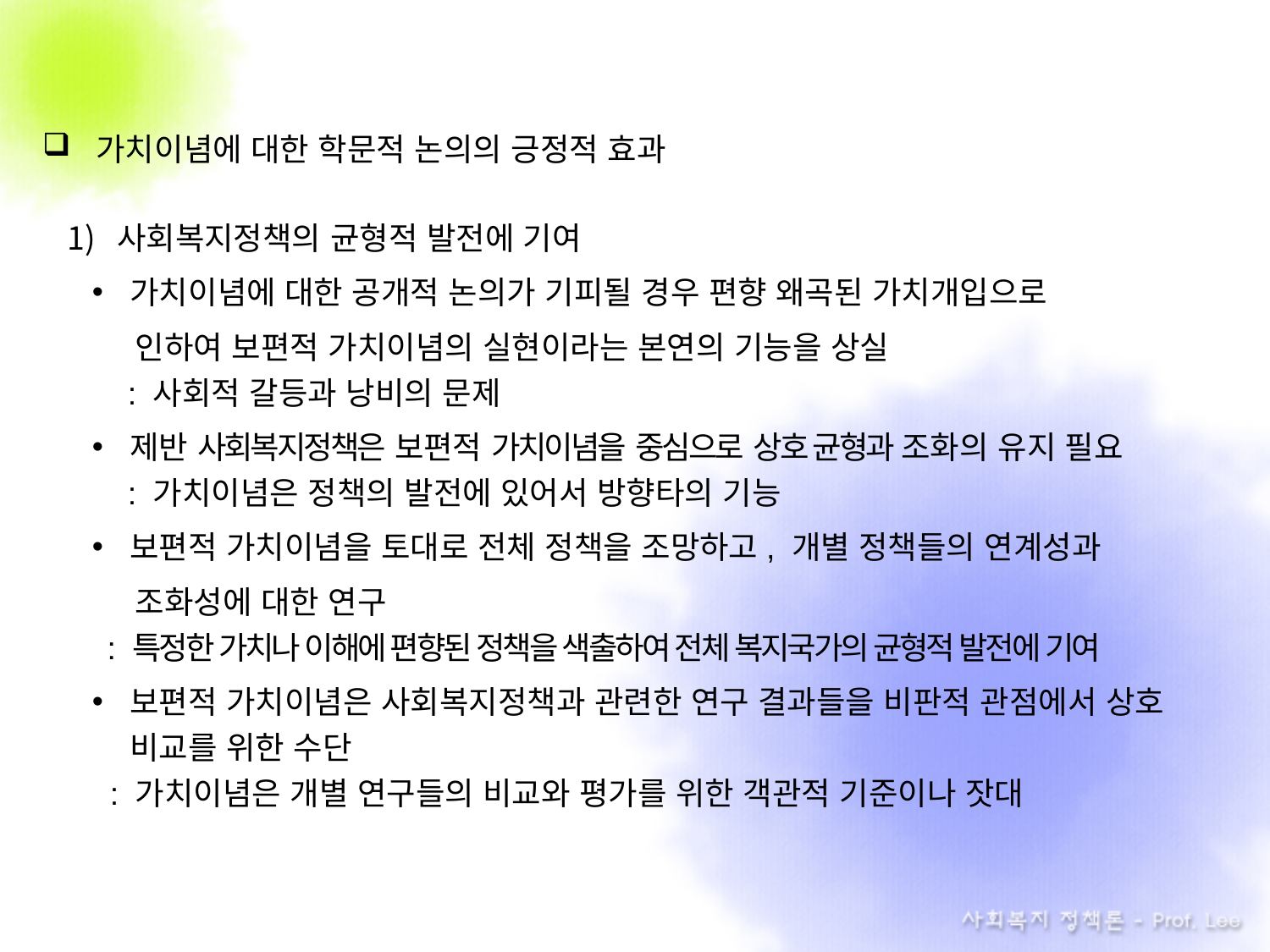

가치이념에 대한 학문적 논의의 긍정적 효과

사회복지정책의 균형적 발전에 기여
가치이념에 대한 공개적 논의가 기피될 경우 편향 왜곡된 가치개입으로
.   인하여 보편적 가치이념의 실현이라는 본연의 기능을 상실
    : 사회적 갈등과 낭비의 문제
제반 사회복지정책은 보편적 가치이념을 중심으로 상호 균형과 조화의 유지 필요
    : 가치이념은 정책의 발전에 있어서 방향타의 기능
보편적 가치이념을 토대로 전체 정책을 조망하고, 개별 정책들의 연계성과
 .  조화성에 대한 연구
  : 특정한 가치나 이해에 편향된 정책을 색출하여 전체 복지국가의 균형적 발전에 기여
보편적 가치이념은 사회복지정책과 관련한 연구 결과들을 비판적 관점에서 상호 비교를 위한 수단
  : 가치이념은 개별 연구들의 비교와 평가를 위한 객관적 기준이나 잣대